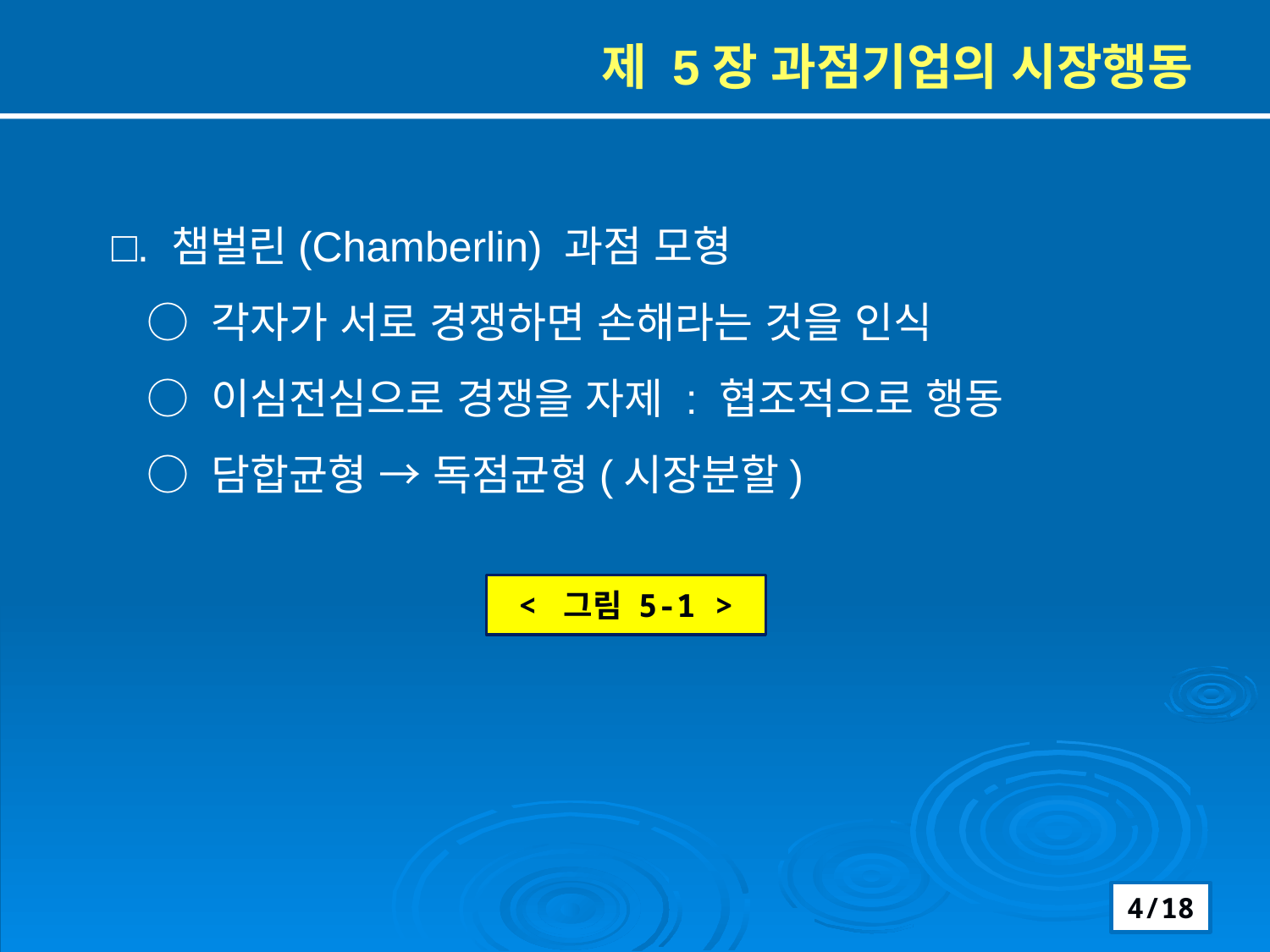

제 5장 과점기업의 시장행동

□. 챔벌린(Chamberlin) 과점 모형
   ○ 각자가 서로 경쟁하면 손해라는 것을 인식
   ○ 이심전심으로 경쟁을 자제 : 협조적으로 행동
   ○ 담합균형 → 독점균형(시장분할)

< 그림 5-1 >
4/18